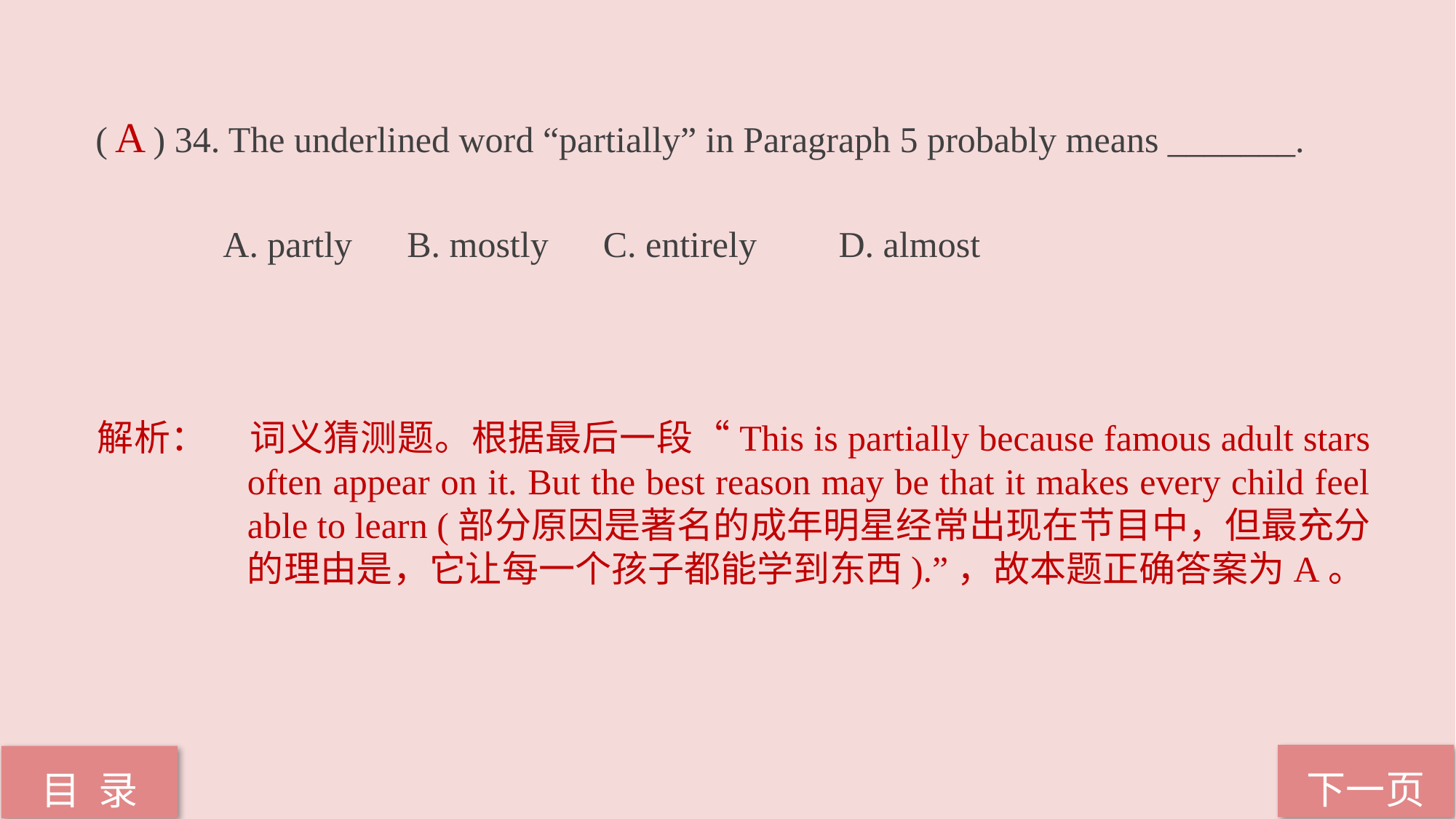

(     ) 34. The underlined word “partially” in Paragraph 5 probably means _______.

              A. partly      B. mostly      C. entirely         D. almost
A
解析：	词义猜测题。根据最后一段“This is partially because famous adult stars often appear on it. But the best reason may be that it makes every child feel able to learn (部分原因是著名的成年明星经常出现在节目中，但最充分的理由是，它让每一个孩子都能学到东西).”，故本题正确答案为A。